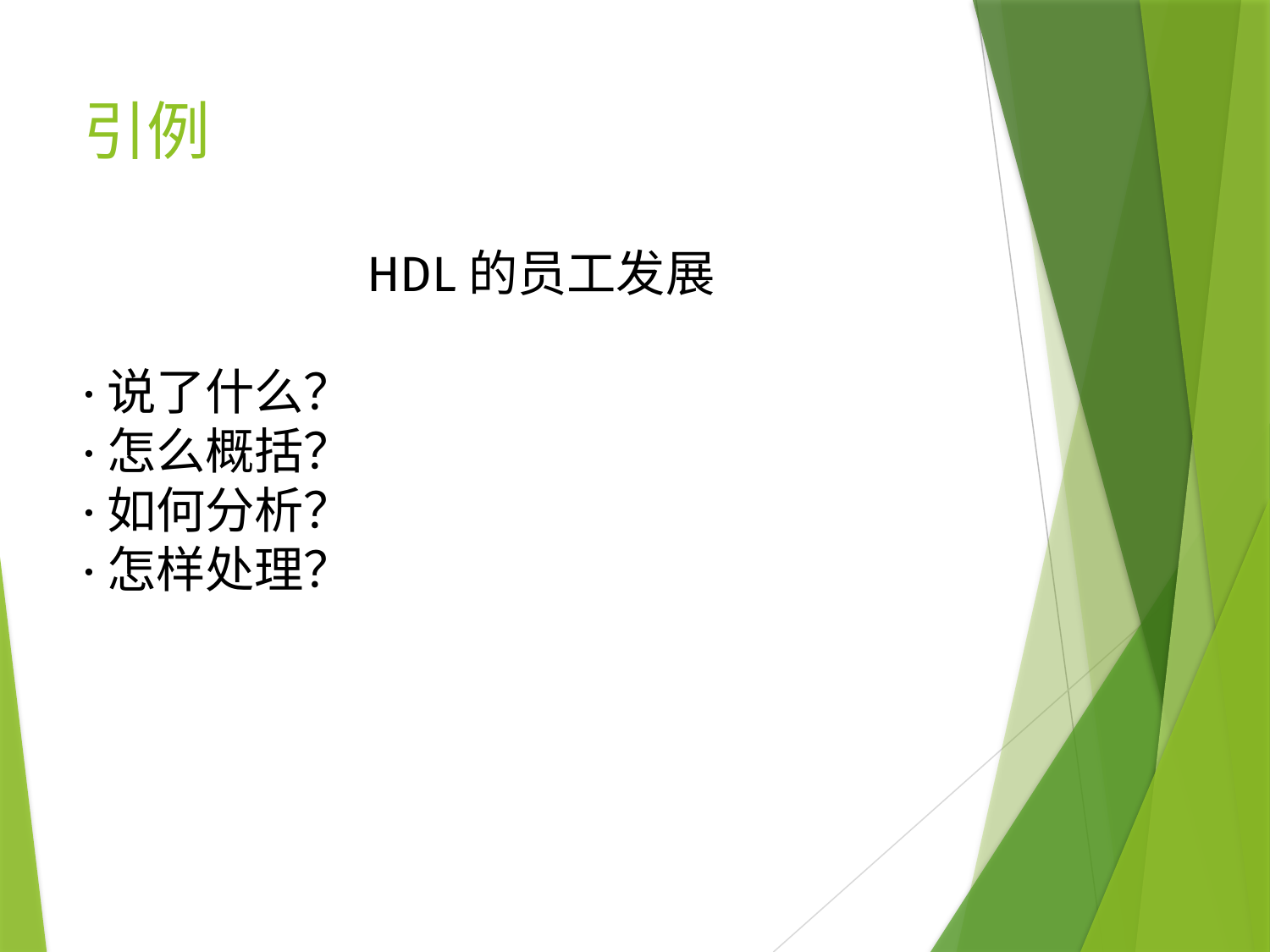

# 引例
HDL的员工发展

·说了什么？
·怎么概括？
·如何分析？
·怎样处理？